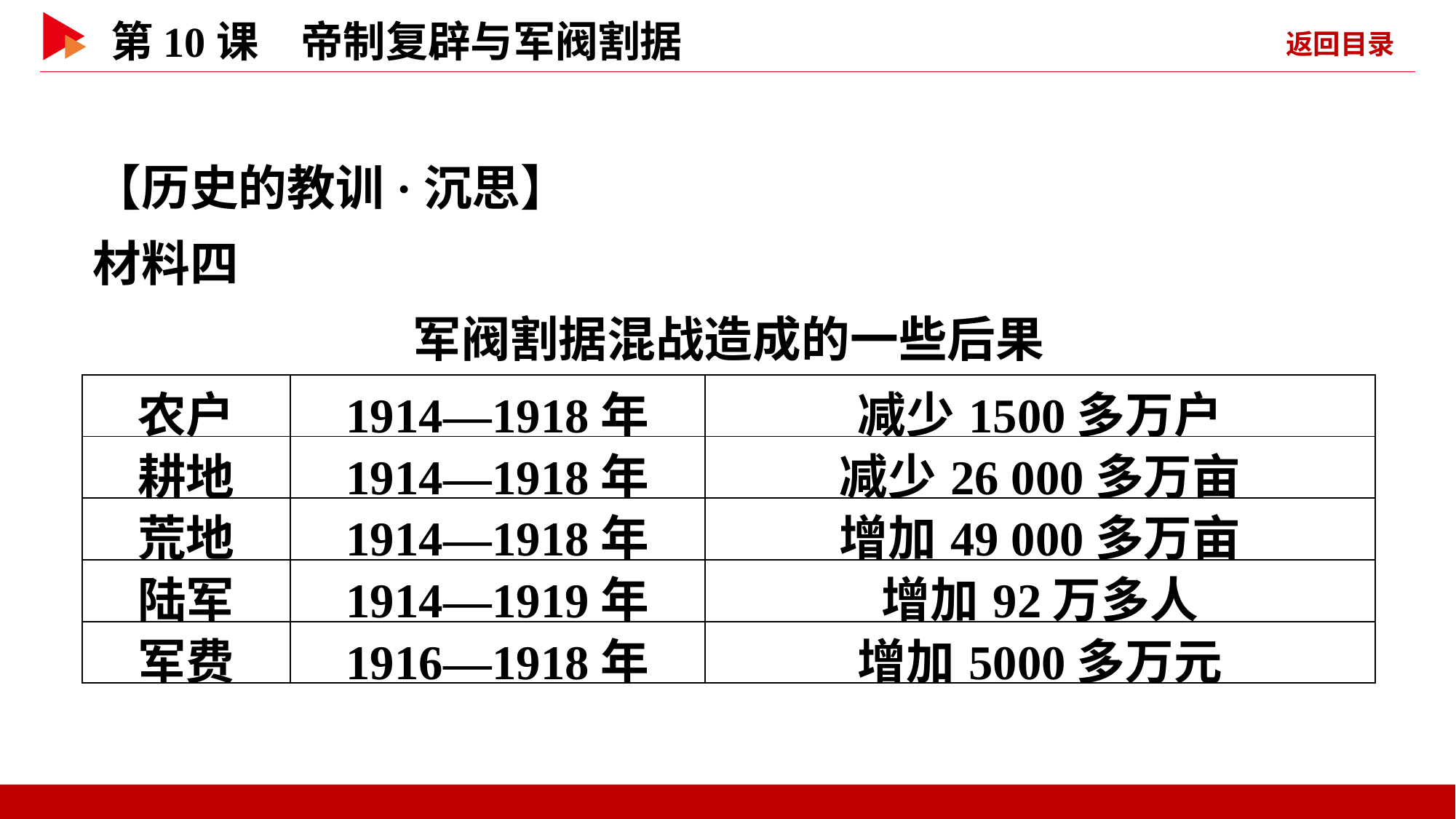

【历史的教训·沉思】
材料四
军阀割据混战造成的一些后果
| 农户 | 1914—1918年 | 减少1500多万户 |
| --- | --- | --- |
| 耕地 | 1914—1918年 | 减少26 000多万亩 |
| 荒地 | 1914—1918年 | 增加49 000多万亩 |
| 陆军 | 1914—1919年 | 增加92万多人 |
| 军费 | 1916—1918年 | 增加5000多万元 |